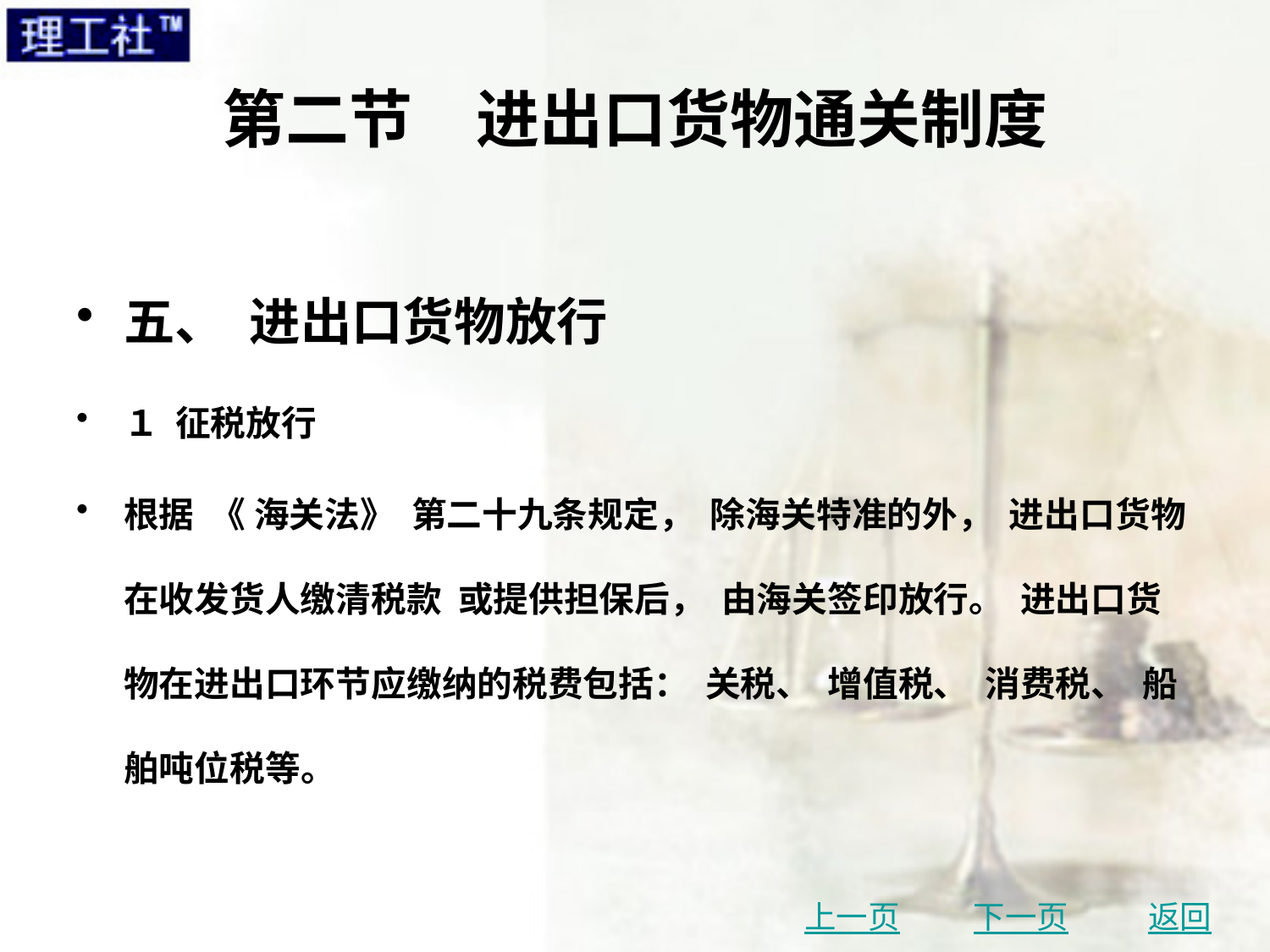

# 第二节　进出口货物通关制度
五、  进出口货物放行
１  征税放行
根据  《 海关法》  第二十九条规定，  除海关特准的外，  进出口货物在收发货人缴清税款  或提供担保后，  由海关签印放行。  进出口货物在进出口环节应缴纳的税费包括：  关税、  增值税、  消费税、  船舶吨位税等。

上一页
下一页
返回